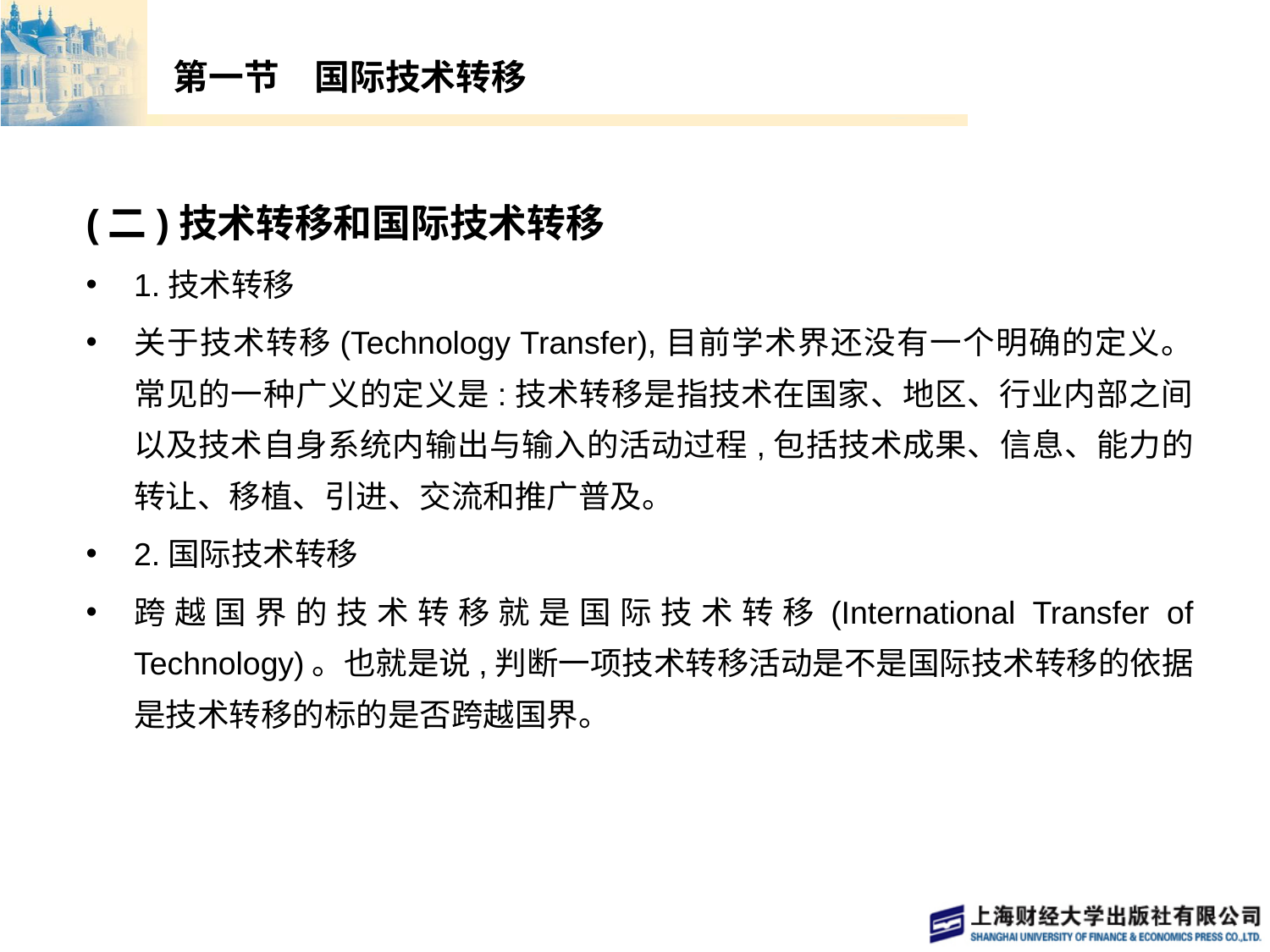

# 第一节　国际技术转移
(二)技术转移和国际技术转移
1.技术转移
关于技术转移(Technology Transfer),目前学术界还没有一个明确的定义。常见的一种广义的定义是:技术转移是指技术在国家、地区、行业内部之间以及技术自身系统内输出与输入的活动过程,包括技术成果、信息、能力的转让、移植、引进、交流和推广普及。
2.国际技术转移
跨越国界的技术转移就是国际技术转移(International Transfer of Technology)。也就是说,判断一项技术转移活动是不是国际技术转移的依据是技术转移的标的是否跨越国界。